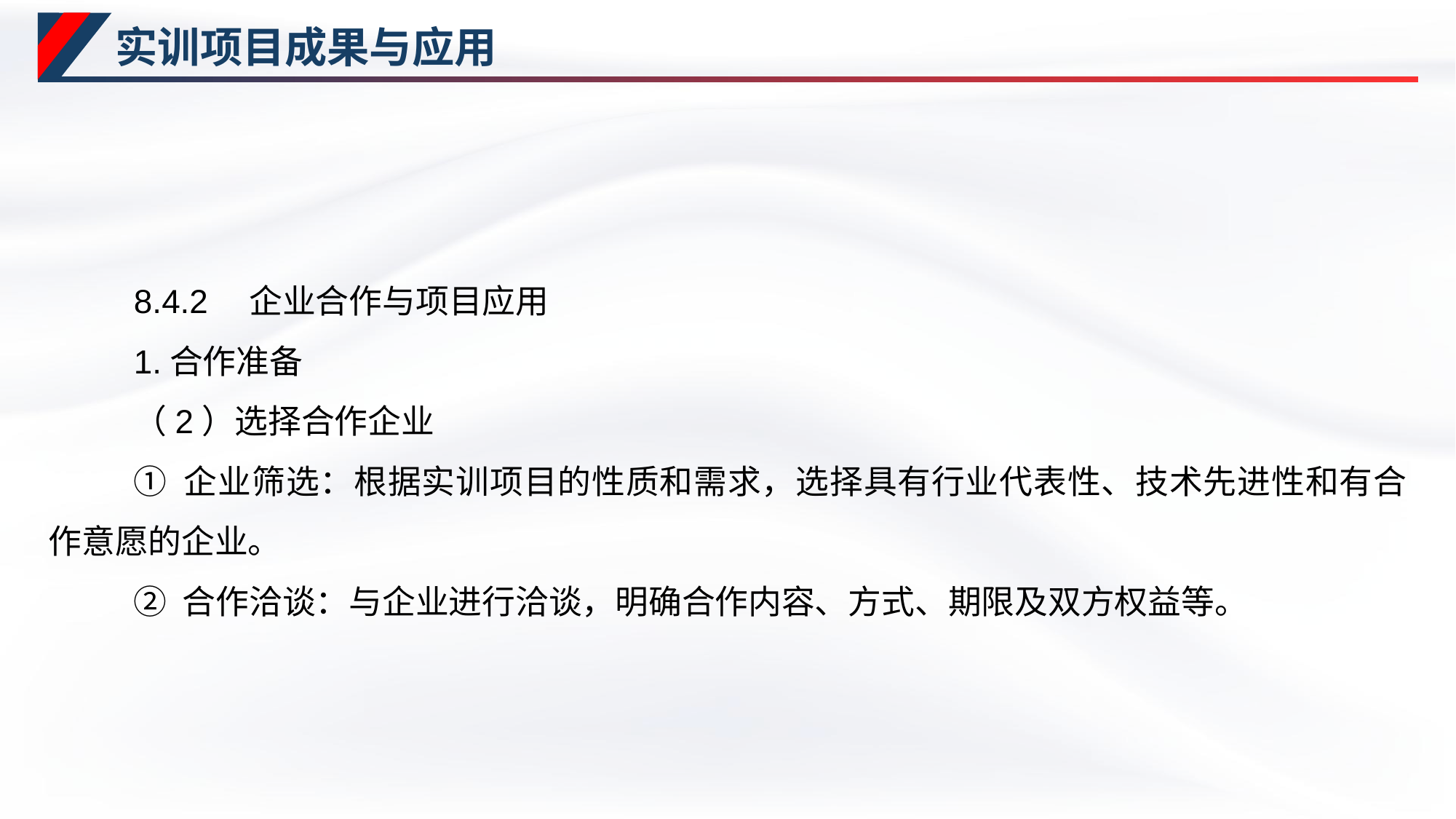

# 实训项目成果与应用
8.4.2　企业合作与项目应用
1.合作准备
（2）选择合作企业
① 企业筛选：根据实训项目的性质和需求，选择具有行业代表性、技术先进性和有合作意愿的企业。
② 合作洽谈：与企业进行洽谈，明确合作内容、方式、期限及双方权益等。